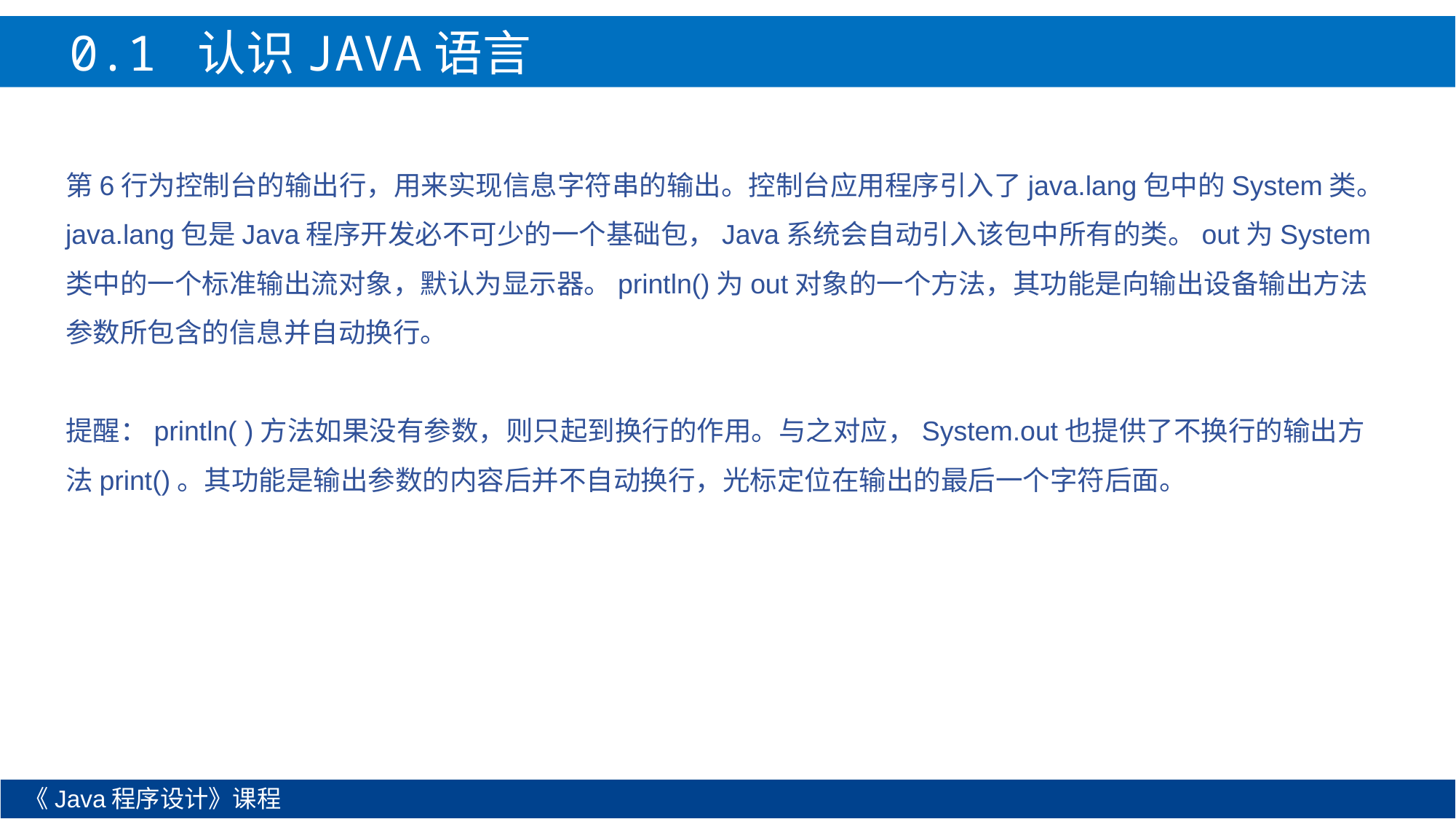

0.1 认识JAVA语言
第6行为控制台的输出行，用来实现信息字符串的输出。控制台应用程序引入了java.lang包中的System类。java.lang包是Java程序开发必不可少的一个基础包，Java系统会自动引入该包中所有的类。out为System类中的一个标准输出流对象，默认为显示器。println()为out对象的一个方法，其功能是向输出设备输出方法参数所包含的信息并自动换行。

提醒：println( )方法如果没有参数，则只起到换行的作用。与之对应，System.out也提供了不换行的输出方法print()。其功能是输出参数的内容后并不自动换行，光标定位在输出的最后一个字符后面。
《Java程序设计》课程